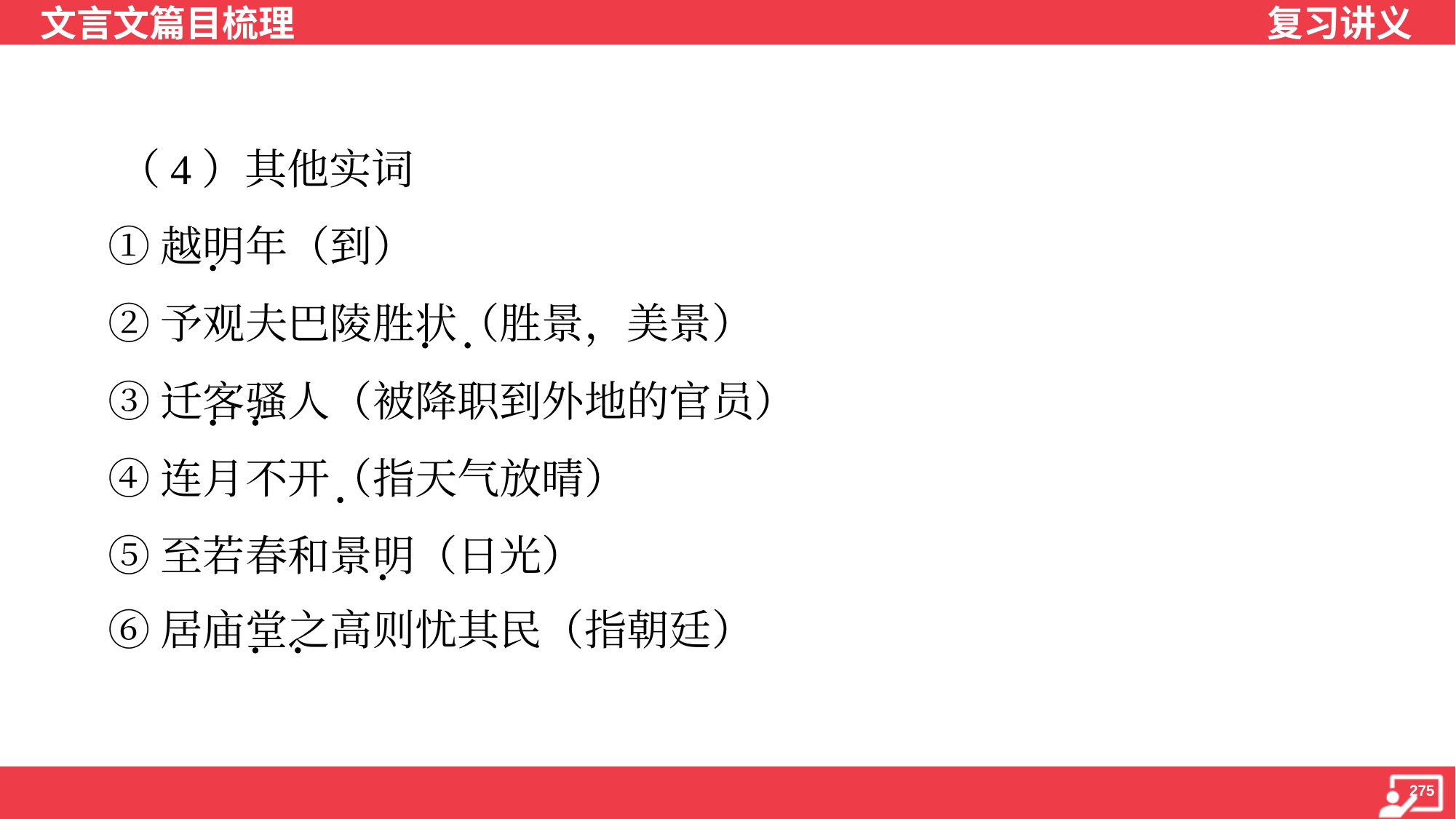

（4）其他实词
    ①越明年（到）
    ②予观夫巴陵胜状（胜景，美景）
    ③迁客骚人（被降职到外地的官员）
    ④连月不开（指天气放晴）
    ⑤至若春和景明（日光）
    ⑥居庙堂之高则忧其民（指朝廷）